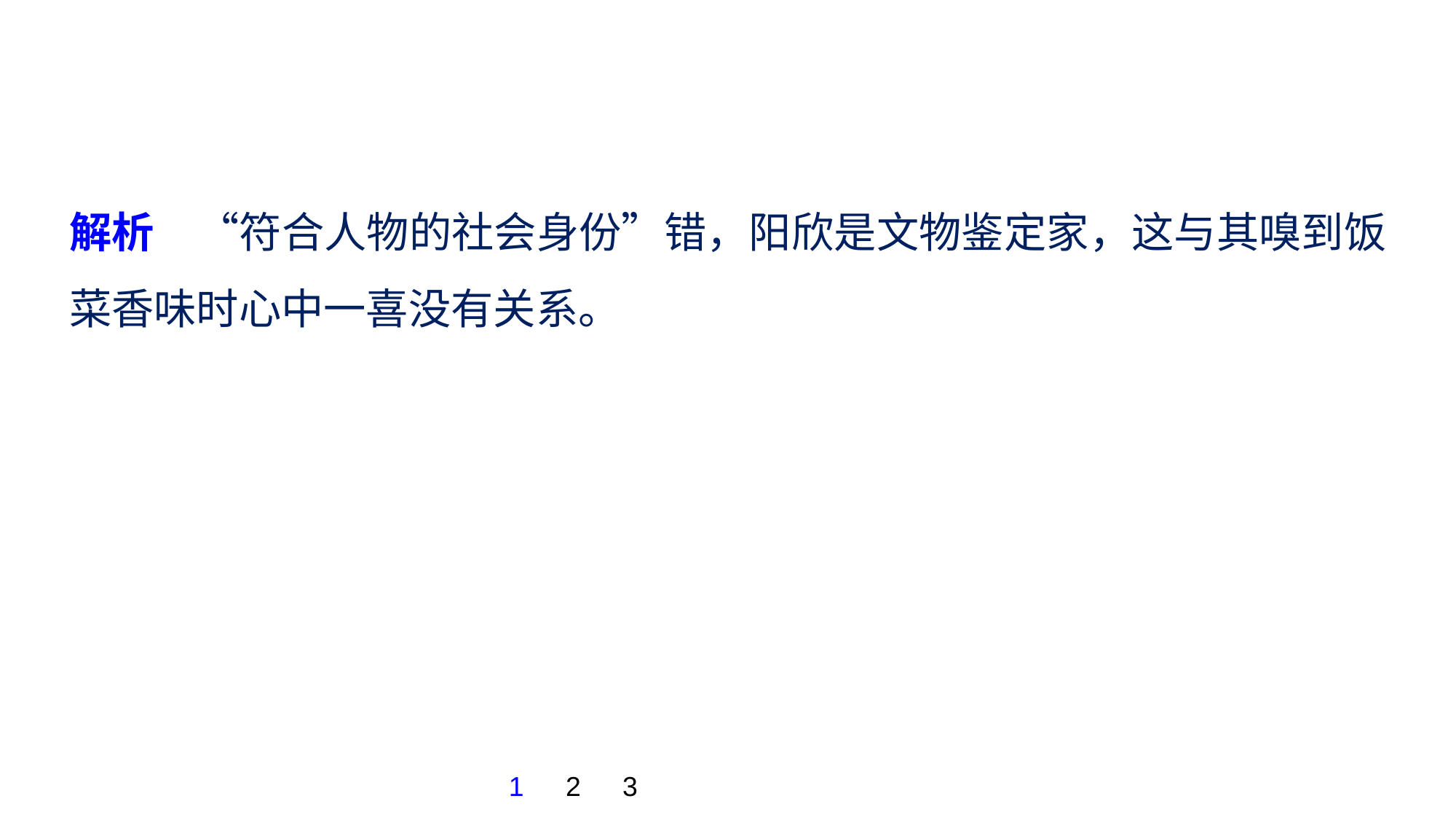

解析　“符合人物的社会身份”错，阳欣是文物鉴定家，这与其嗅到饭菜香味时心中一喜没有关系。
1
2
3